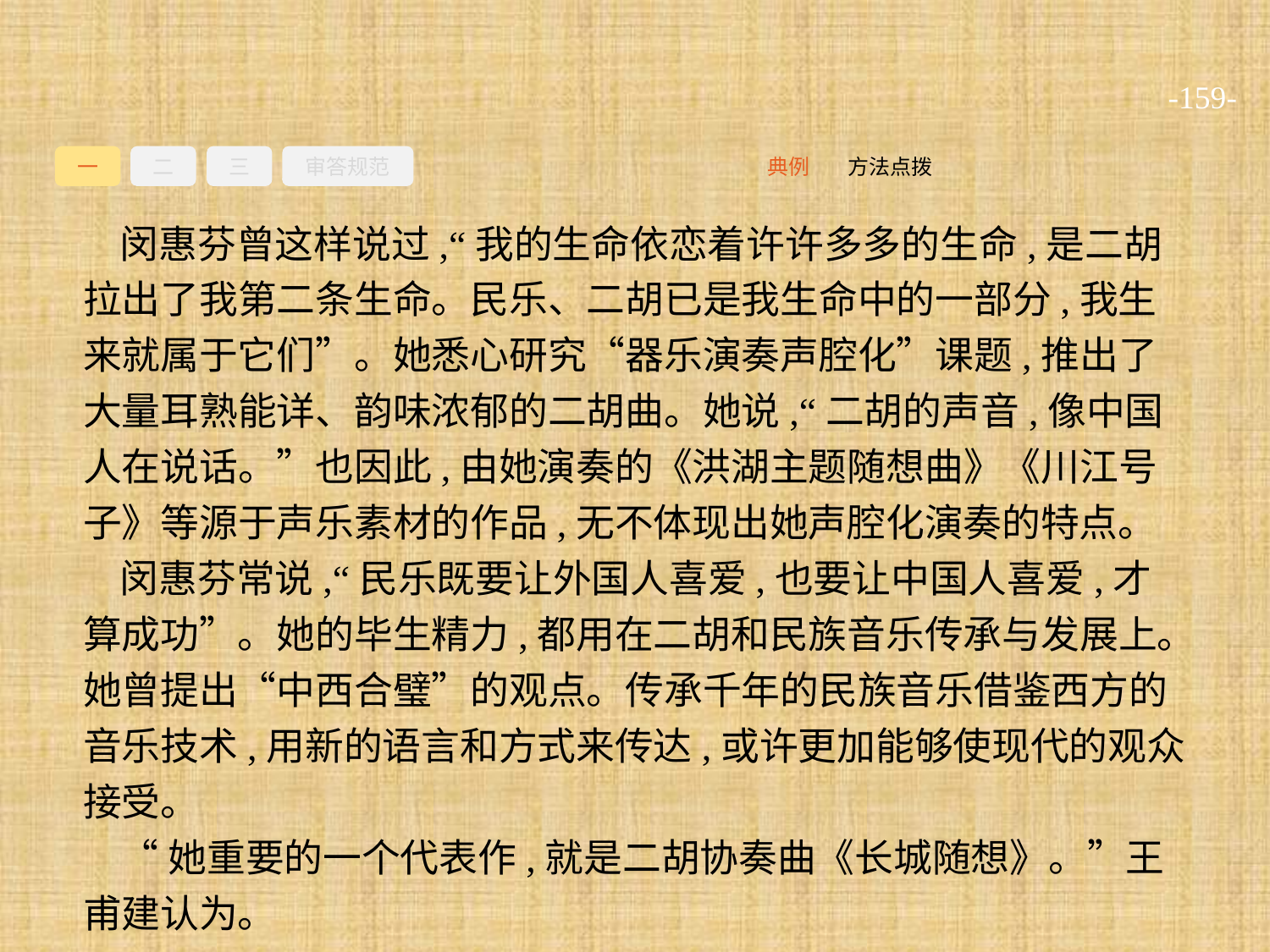

-159-
一
二
三
审答规范
方法点拨
典例
闵惠芬曾这样说过,“我的生命依恋着许许多多的生命,是二胡拉出了我第二条生命。民乐、二胡已是我生命中的一部分,我生来就属于它们”。她悉心研究“器乐演奏声腔化”课题,推出了大量耳熟能详、韵味浓郁的二胡曲。她说,“二胡的声音,像中国人在说话。”也因此,由她演奏的《洪湖主题随想曲》《川江号子》等源于声乐素材的作品,无不体现出她声腔化演奏的特点。
闵惠芬常说,“民乐既要让外国人喜爱,也要让中国人喜爱,才算成功”。她的毕生精力,都用在二胡和民族音乐传承与发展上。她曾提出“中西合璧”的观点。传承千年的民族音乐借鉴西方的音乐技术,用新的语言和方式来传达,或许更加能够使现代的观众接受。
“她重要的一个代表作,就是二胡协奏曲《长城随想》。”王甫建认为。